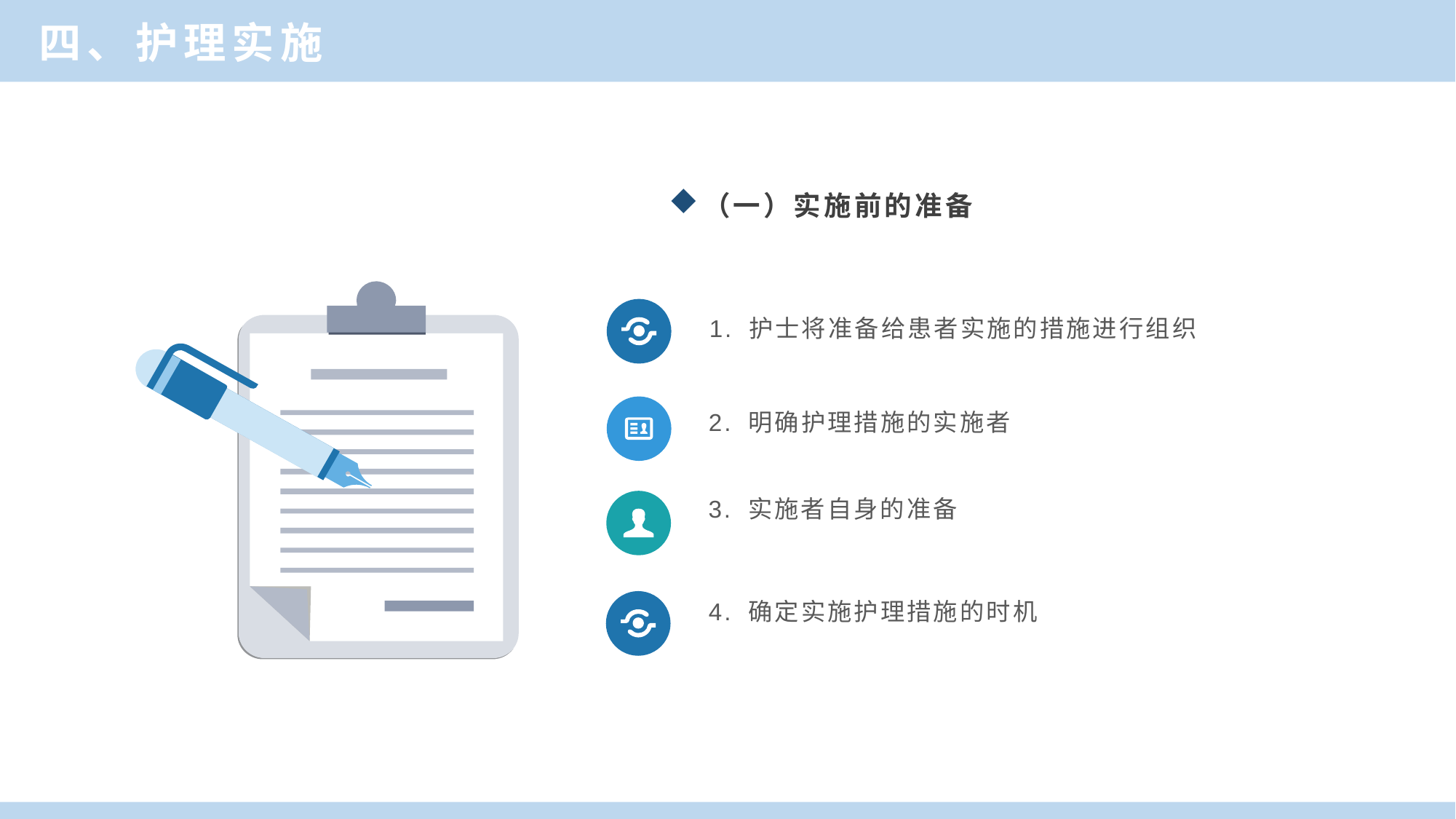

四、护理实施
（一）实施前的准备

1. 护士将准备给患者实施的措施进行组织
2. 明确护理措施的实施者

3. 实施者自身的准备

4. 确定实施护理措施的时机